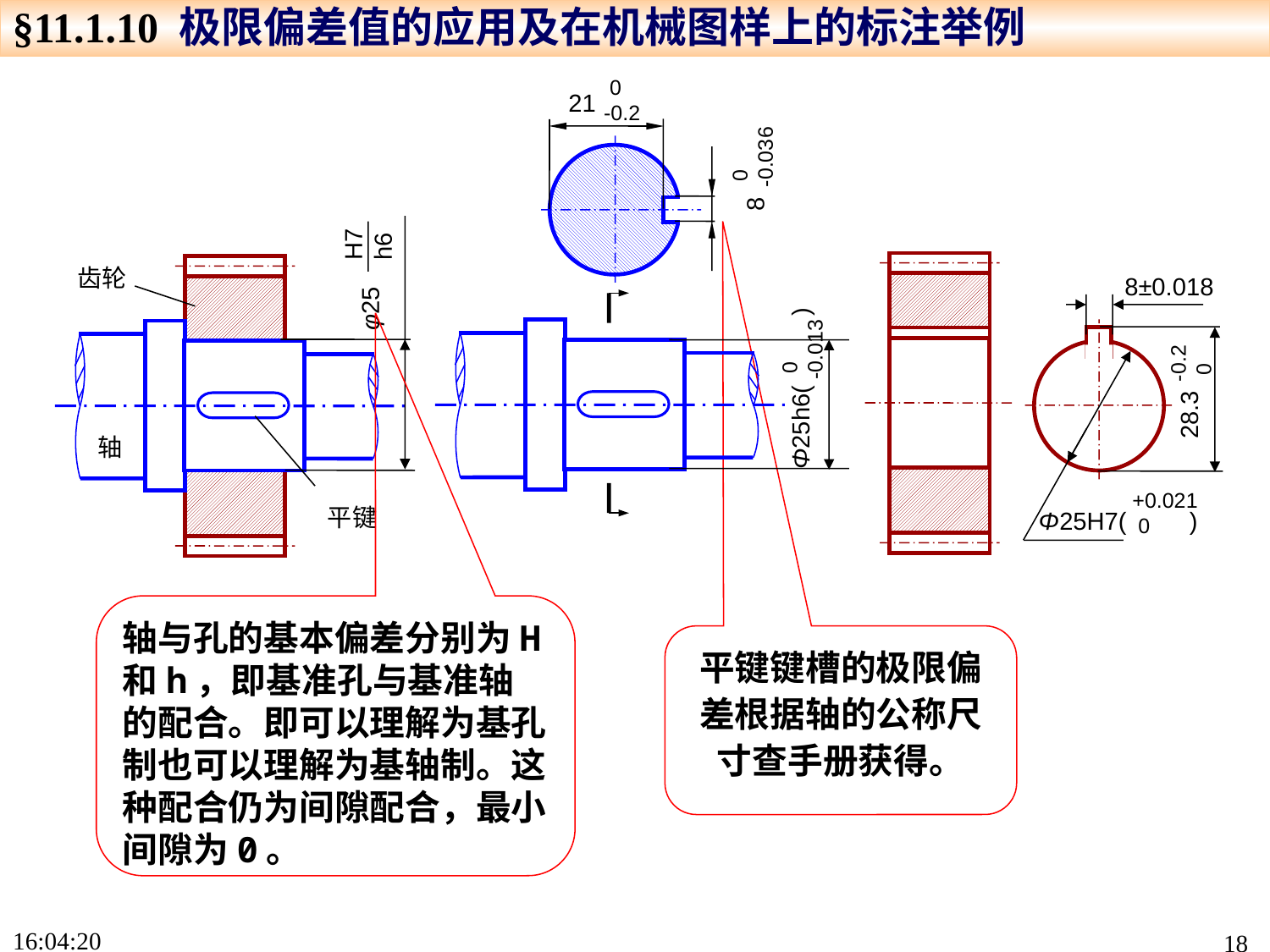

§11.1.10 极限偏差值的应用及在机械图样上的标注举例
 0
-0.2
21

 0
-0.036

 0
-0.013
Φ25h6(          )

8

H7
h6
φ25

齿轮

轴

平键

-0.2
 0
28.3
8±0.018

+0.021
 0
Φ25H7(         )

轴与孔的基本偏差分别为H和h，即基准孔与基准轴的配合。即可以理解为基孔制也可以理解为基轴制。这种配合仍为间隙配合，最小间隙为0。
平键键槽的极限偏差根据轴的公称尺寸查手册获得。
16:04:20
18